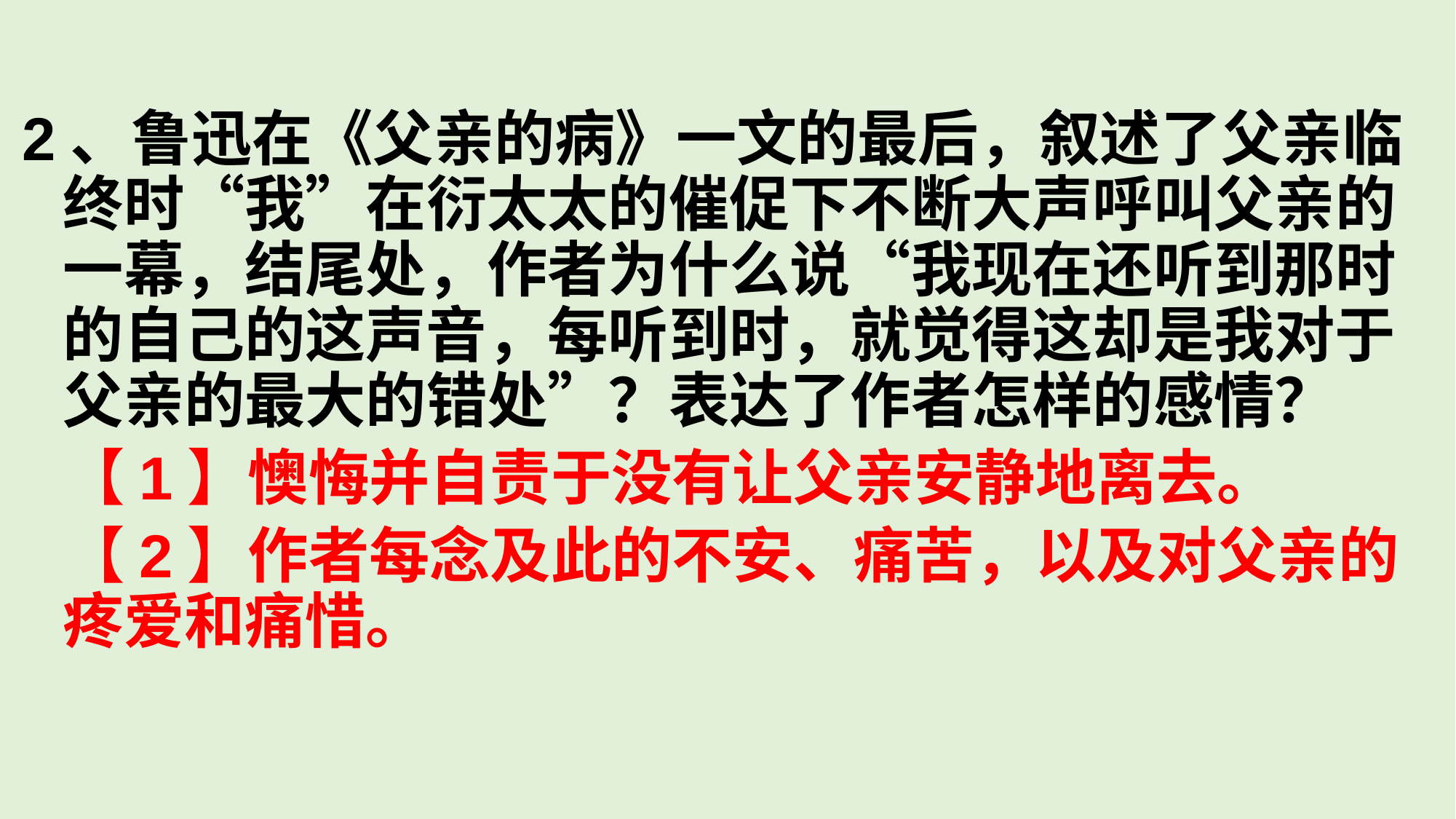

#
2、鲁迅在《父亲的病》一文的最后，叙述了父亲临终时“我”在衍太太的催促下不断大声呼叫父亲的一幕，结尾处，作者为什么说“我现在还听到那时的自己的这声音，每听到时，就觉得这却是我对于父亲的最大的错处”？表达了作者怎样的感情？
  【1】懊悔并自责于没有让父亲安静地离去。
  【2】作者每念及此的不安、痛苦，以及对父亲的疼爱和痛惜。